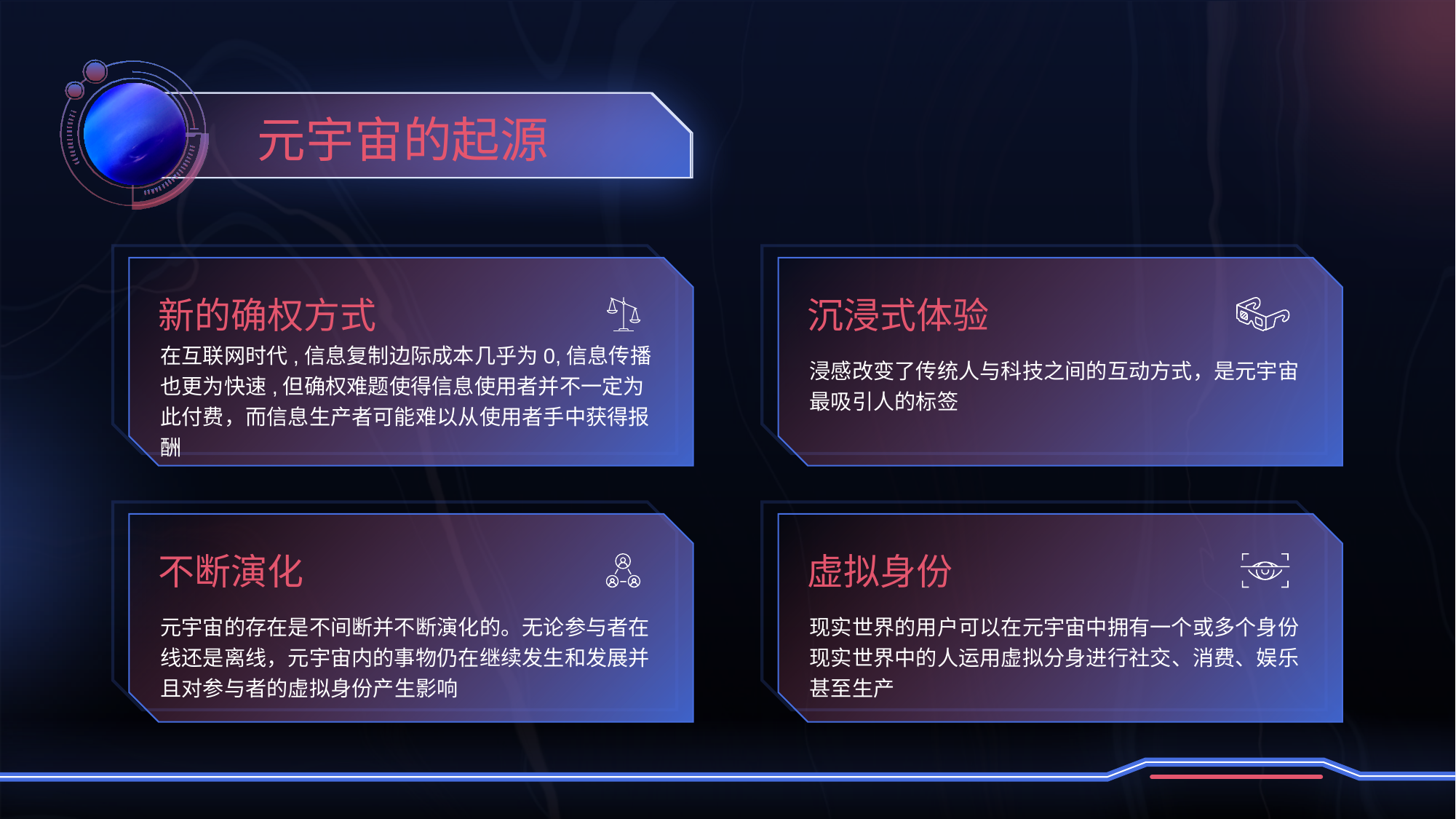

元宇宙的起源

新的确权方式
沉浸式体验

在互联网时代,信息复制边际成本几乎为0,信息传播也更为快速,但确权难题使得信息使用者并不一定为此付费，而信息生产者可能难以从使用者手中获得报酬
浸感改变了传统人与科技之间的互动方式，是元宇宙最吸引人的标签

不断演化
虚拟身份

元宇宙的存在是不间断并不断演化的。无论参与者在线还是离线，元宇宙内的事物仍在继续发生和发展并且对参与者的虚拟身份产生影响
现实世界的用户可以在元宇宙中拥有一个或多个身份现实世界中的人运用虚拟分身进行社交、消费、娱乐甚至生产